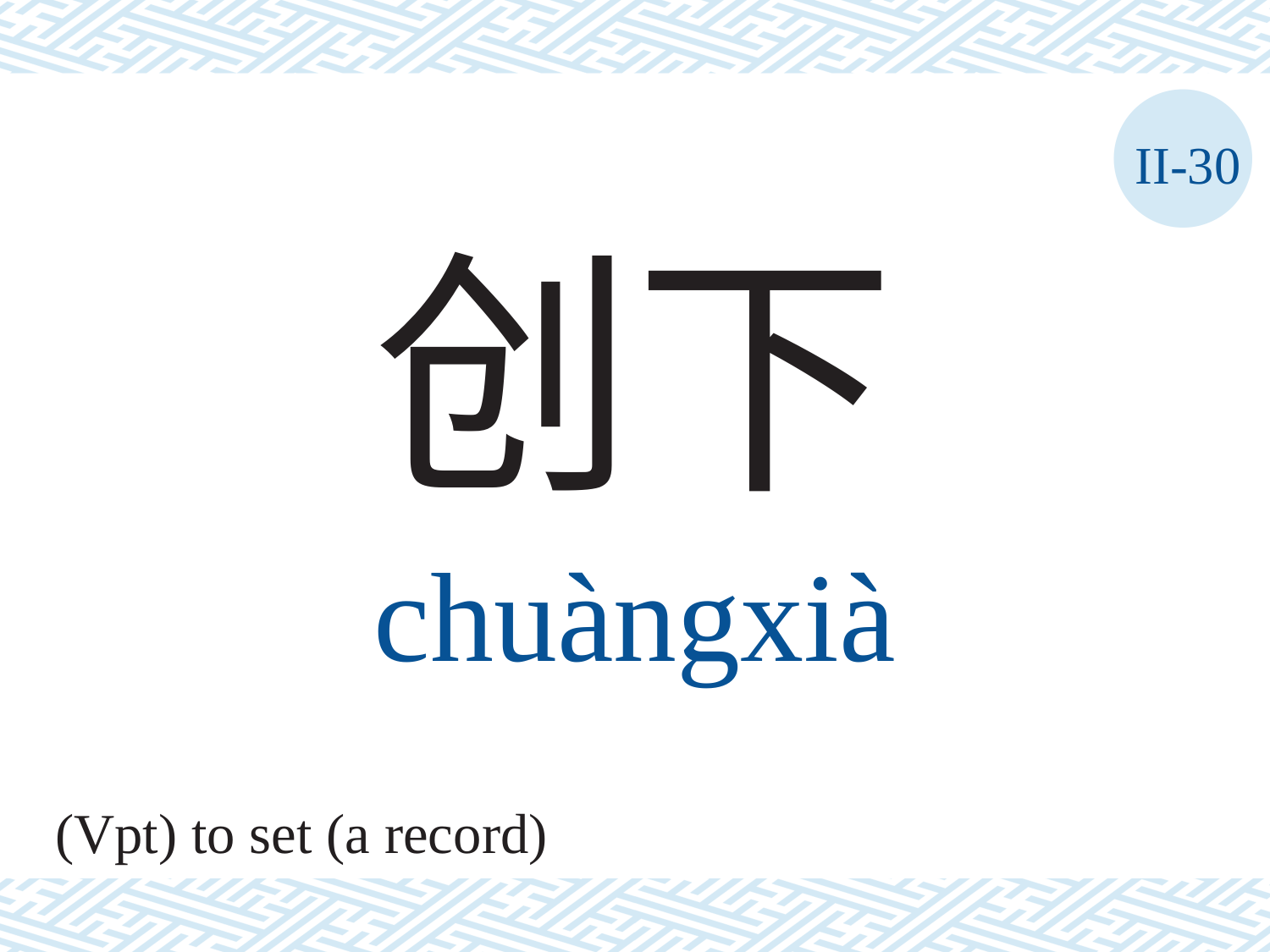

II-30
创下
chuàngxià
(Vpt) to set (a record)